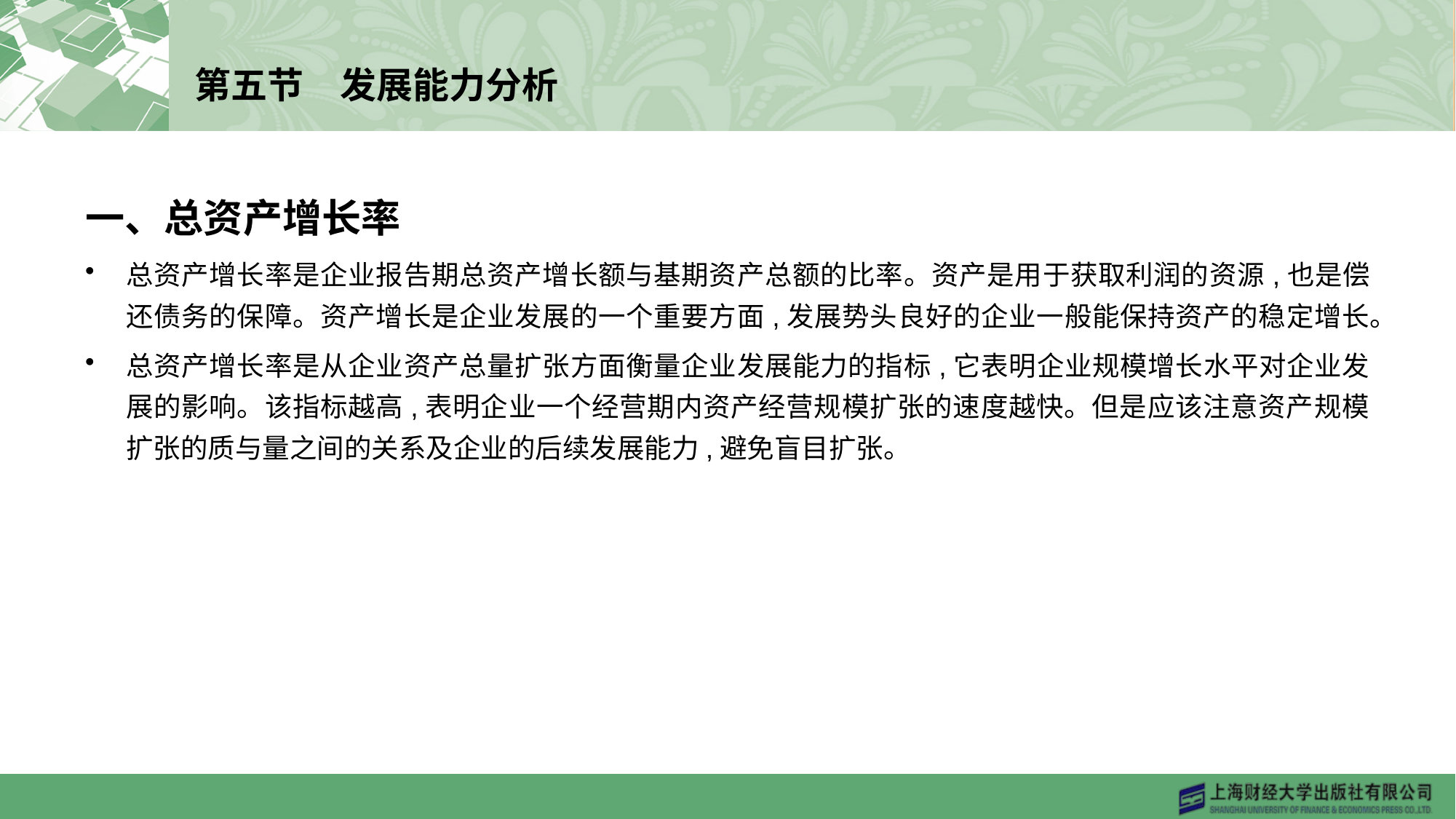

# 第五节　发展能力分析
一、总资产增长率
总资产增长率是企业报告期总资产增长额与基期资产总额的比率。资产是用于获取利润的资源,也是偿还债务的保障。资产增长是企业发展的一个重要方面,发展势头良好的企业一般能保持资产的稳定增长。
总资产增长率是从企业资产总量扩张方面衡量企业发展能力的指标,它表明企业规模增长水平对企业发展的影响。该指标越高,表明企业一个经营期内资产经营规模扩张的速度越快。但是应该注意资产规模扩张的质与量之间的关系及企业的后续发展能力,避免盲目扩张。